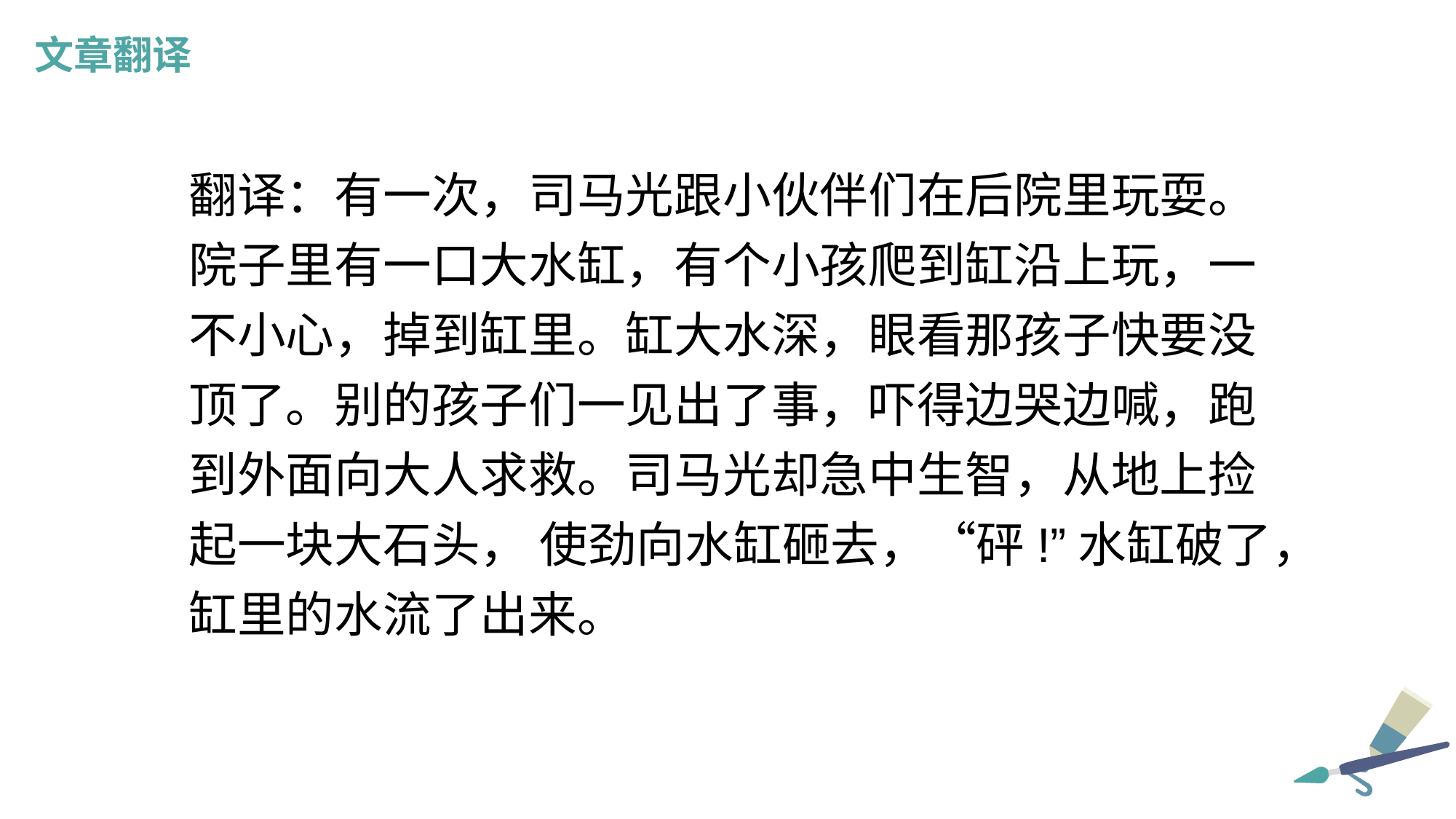

文章翻译
翻译：有一次，司马光跟小伙伴们在后院里玩耍。院子里有一口大水缸，有个小孩爬到缸沿上玩，一不小心，掉到缸里。缸大水深，眼看那孩子快要没顶了。别的孩子们一见出了事，吓得边哭边喊，跑到外面向大人求救。司马光却急中生智，从地上捡起一块大石头， 使劲向水缸砸去，“砰!”水缸破了，缸里的水流了出来。